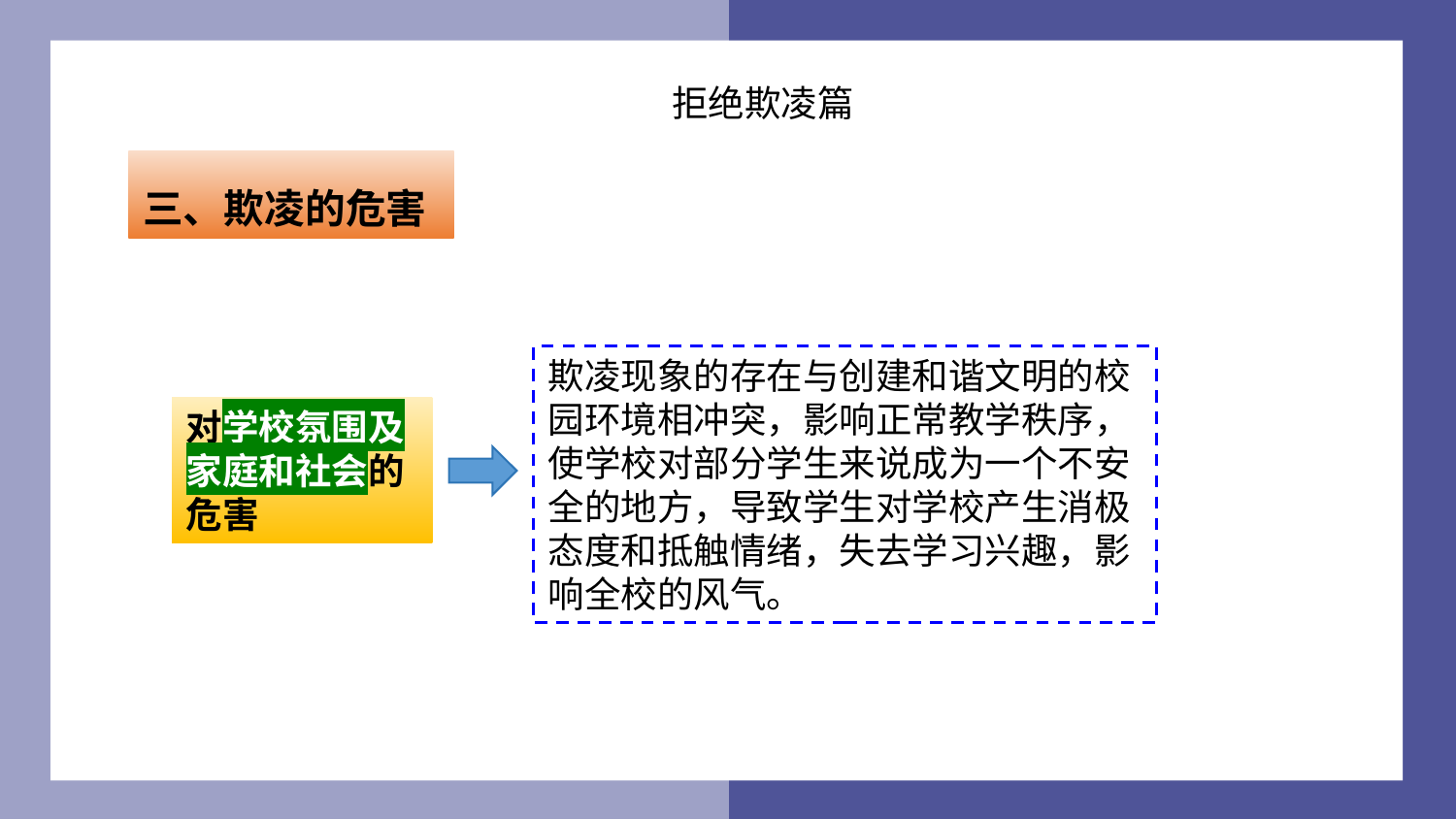

拒绝欺凌篇
三、欺凌的危害
欺凌现象的存在与创建和谐文明的校园环境相冲突，影响正常教学秩序，使学校对部分学生来说成为一个不安全的地方，导致学生对学校产生消极态度和抵触情绪，失去学习兴趣，影响全校的风气。
对学校氛围及家庭和社会的危害